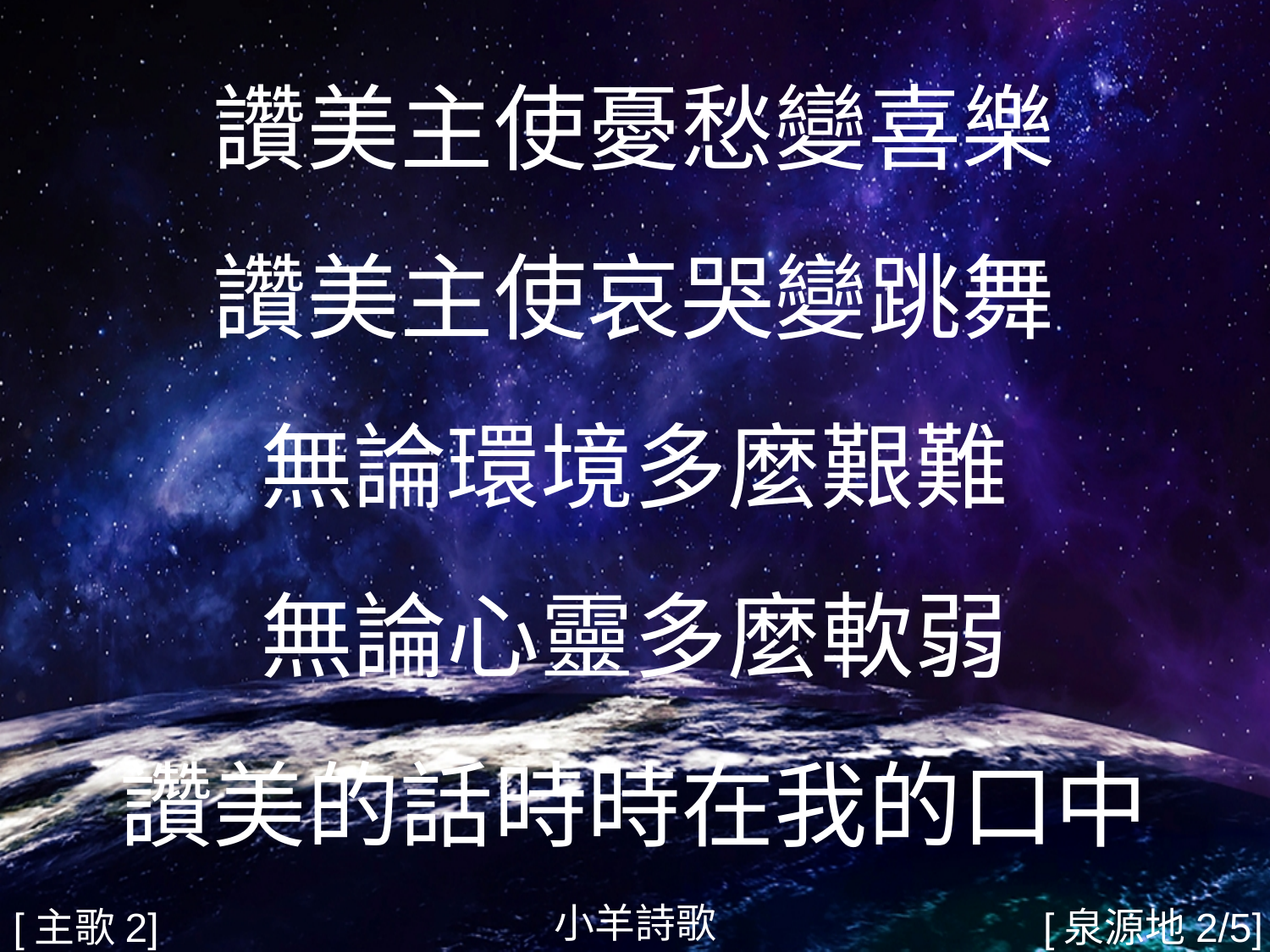

讚美主使憂愁變喜樂

讚美主使哀哭變跳舞

無論環境多麼艱難

無論心靈多麼軟弱

讚美的話時時在我的口中

#

小羊詩歌
[主歌2]
[泉源地2/5]